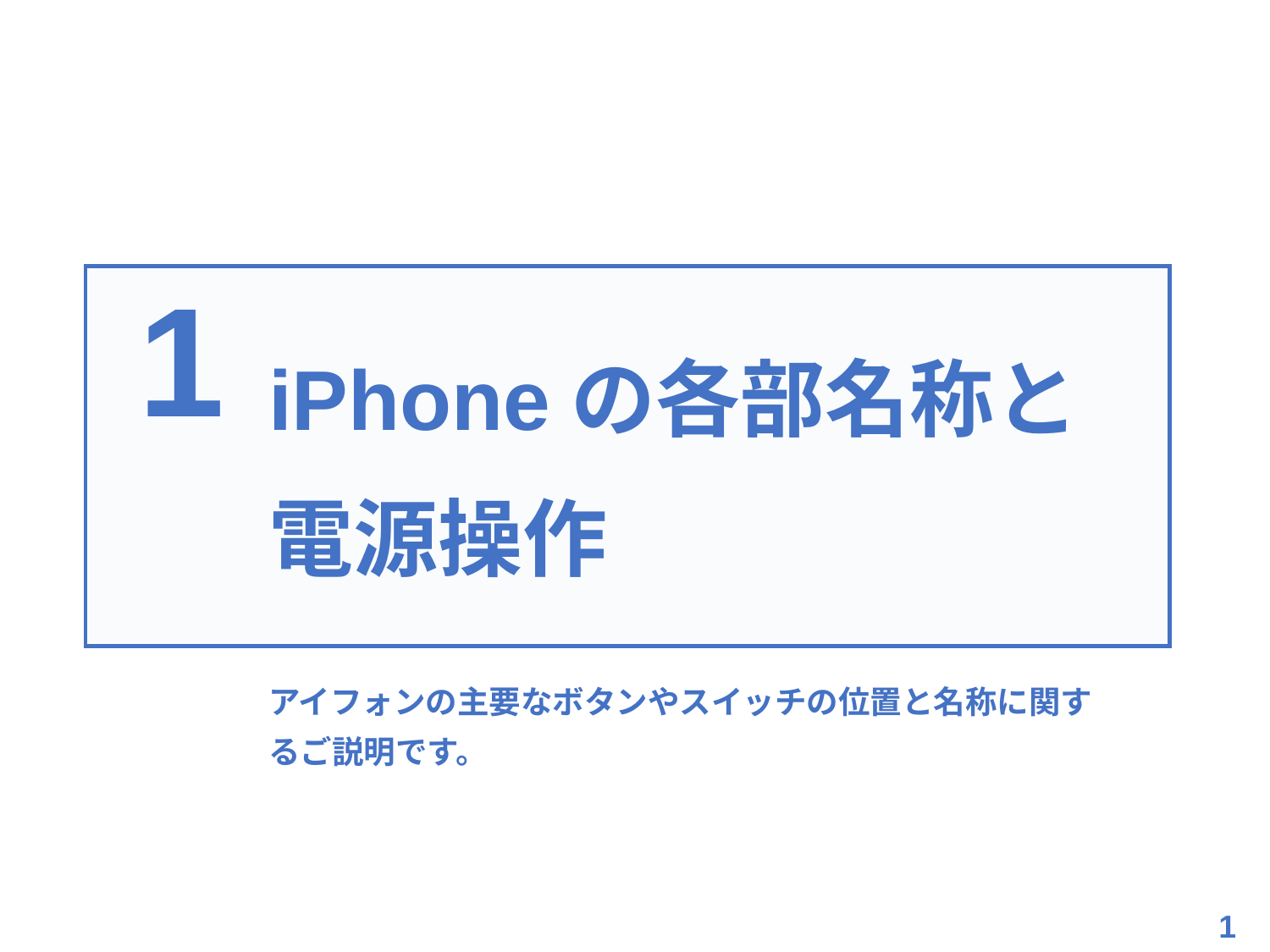

1
iPhoneの各部名称と
電源操作
アイフォンの主要なボタンやスイッチの位置と名称に関するご説明です​。
1